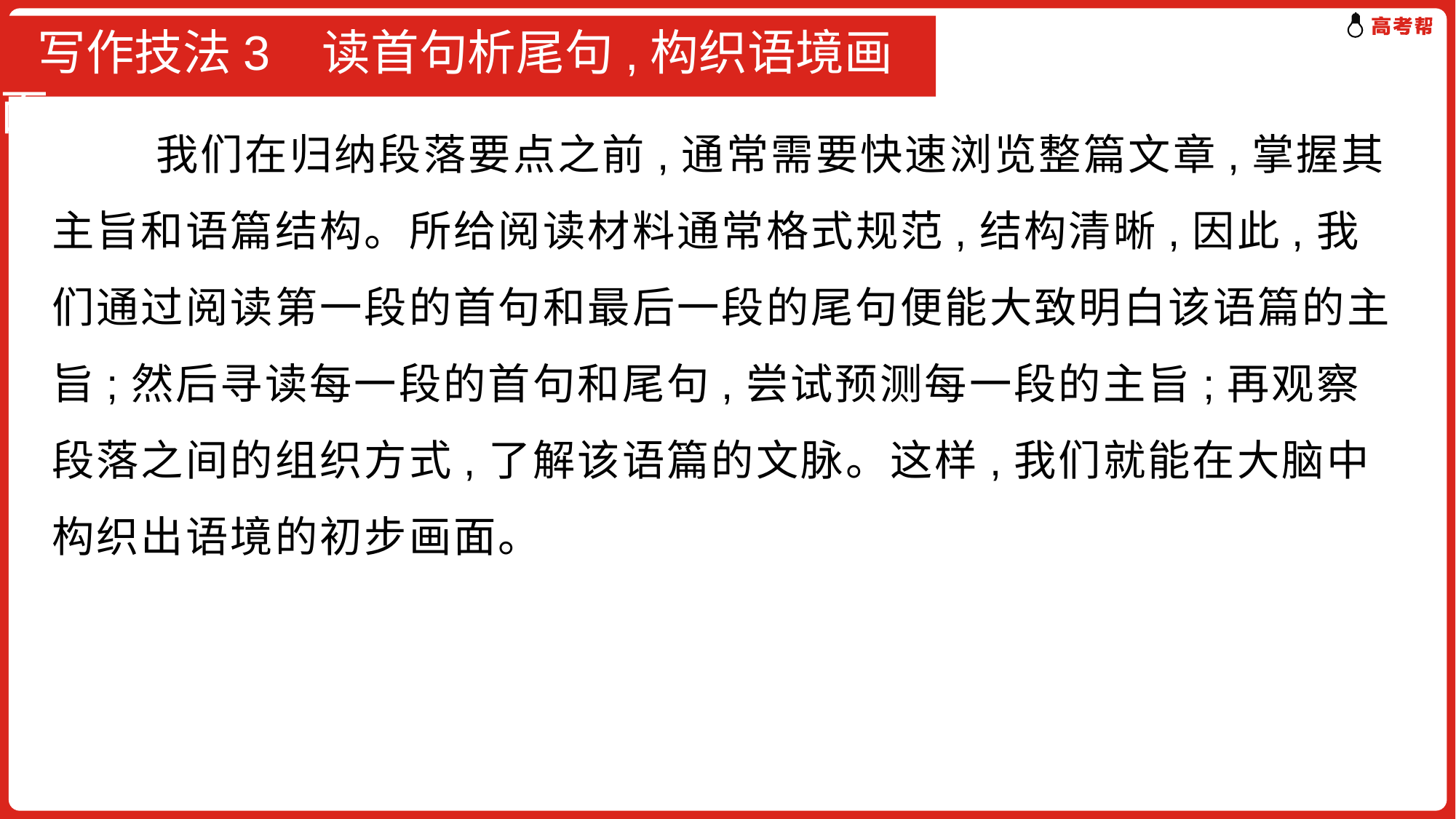

# 写作技法3   读首句析尾句,构织语境画面
        我们在归纳段落要点之前,通常需要快速浏览整篇文章,掌握其主旨和语篇结构。所给阅读材料通常格式规范,结构清晰,因此,我们通过阅读第一段的首句和最后一段的尾句便能大致明白该语篇的主旨;然后寻读每一段的首句和尾句,尝试预测每一段的主旨;再观察段落之间的组织方式,了解该语篇的文脉。这样,我们就能在大脑中构织出语境的初步画面。